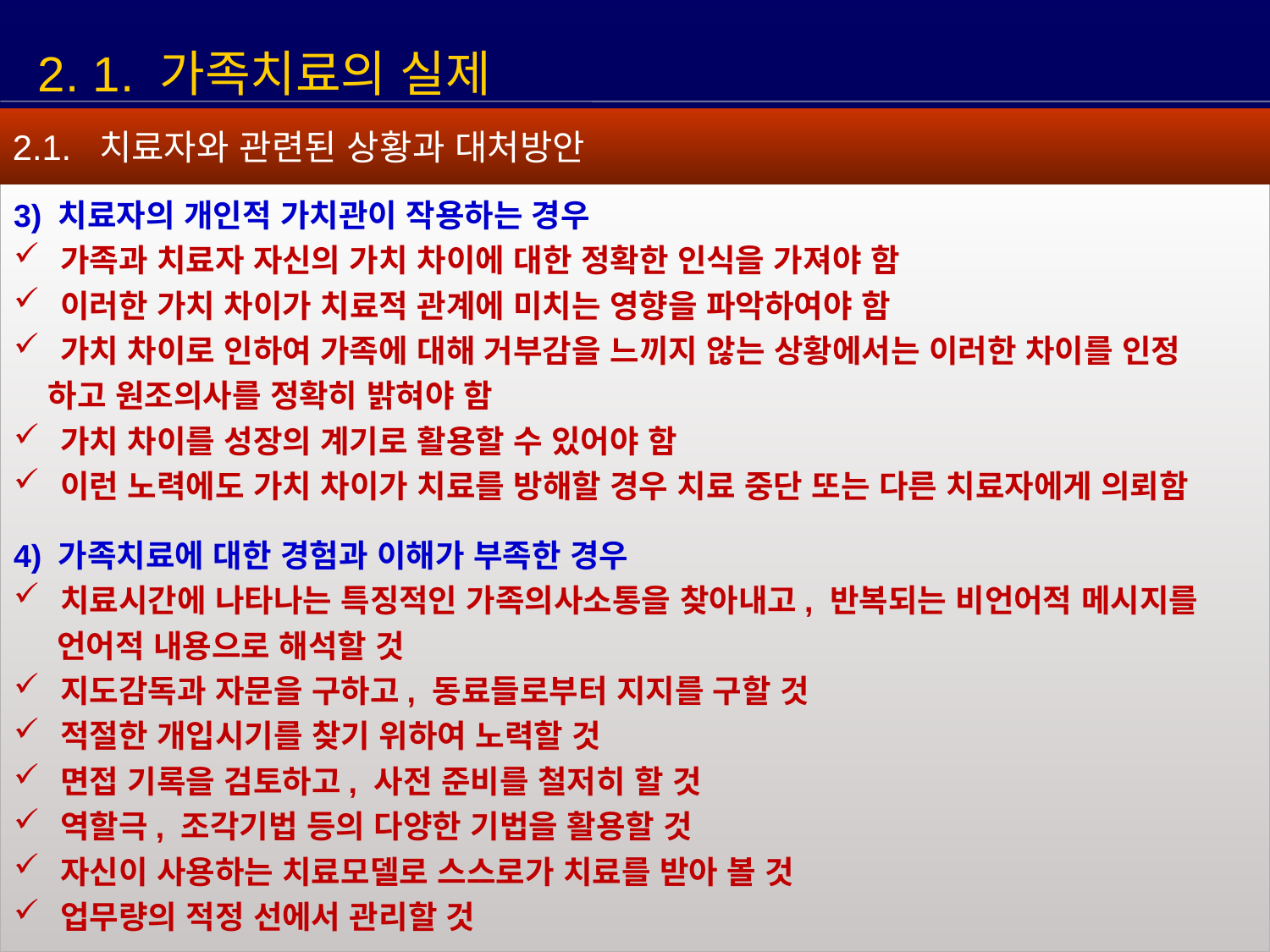

2. 1. 가족치료의 실제

2.1.  치료자와 관련된 상황과 대처방안
3) 치료자의 개인적 가치관이 작용하는 경우
 가족과 치료자 자신의 가치 차이에 대한 정확한 인식을 가져야 함
 이러한 가치 차이가 치료적 관계에 미치는 영향을 파악하여야 함
 가치 차이로 인하여 가족에 대해 거부감을 느끼지 않는 상황에서는 이러한 차이를 인정
   하고 원조의사를 정확히 밝혀야 함
 가치 차이를 성장의 계기로 활용할 수 있어야 함
 이런 노력에도 가치 차이가 치료를 방해할 경우 치료 중단 또는 다른 치료자에게 의뢰함

4) 가족치료에 대한 경험과 이해가 부족한 경우
 치료시간에 나타나는 특징적인 가족의사소통을 찾아내고, 반복되는 비언어적 메시지를
    언어적 내용으로 해석할 것
 지도감독과 자문을 구하고, 동료들로부터 지지를 구할 것
 적절한 개입시기를 찾기 위하여 노력할 것
 면접 기록을 검토하고, 사전 준비를 철저히 할 것
 역할극, 조각기법 등의 다양한 기법을 활용할 것
 자신이 사용하는 치료모델로 스스로가 치료를 받아 볼 것
 업무량의 적정 선에서 관리할 것